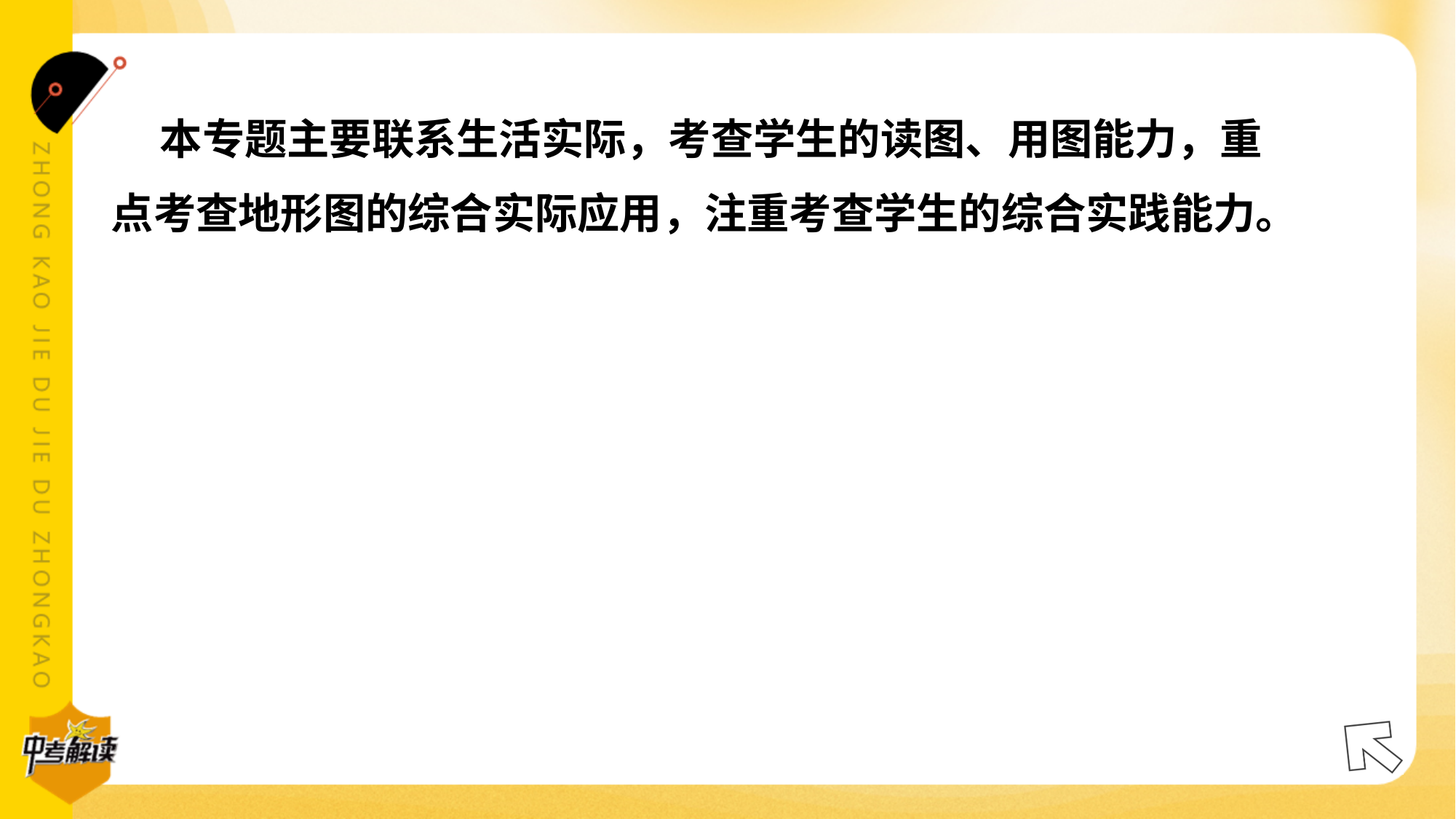

本专题主要联系生活实际，考查学生的读图、用图能力，重
点考查地形图的综合实际应用，注重考查学生的综合实践能力。